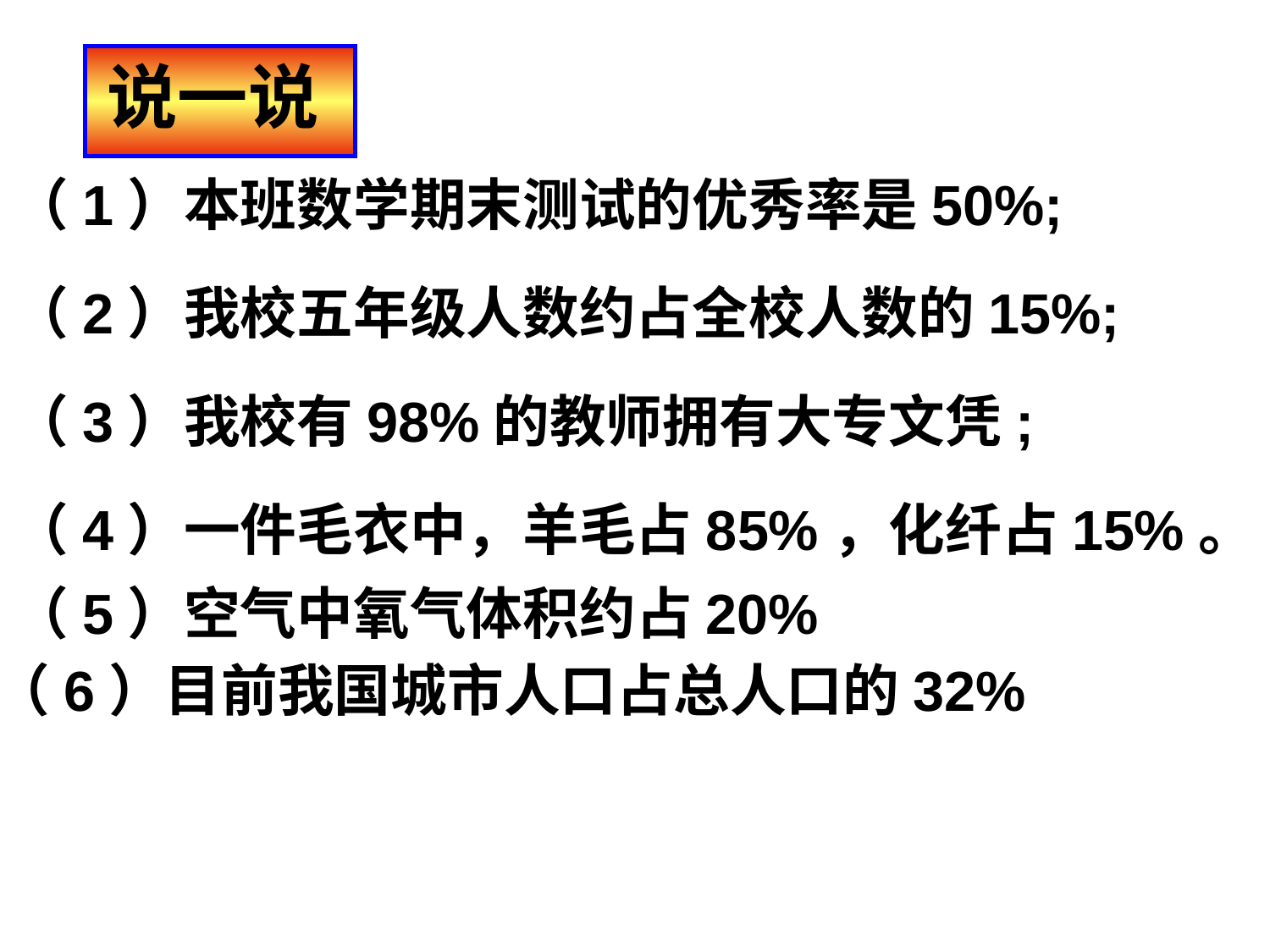

说一说
（1）本班数学期末测试的优秀率是50%;

（2）我校五年级人数约占全校人数的15%;

（3）我校有98%的教师拥有大专文凭;

（4）一件毛衣中，羊毛占85%，化纤占15%。
（5）空气中氧气体积约占20%
（6）目前我国城市人口占总人口的32%